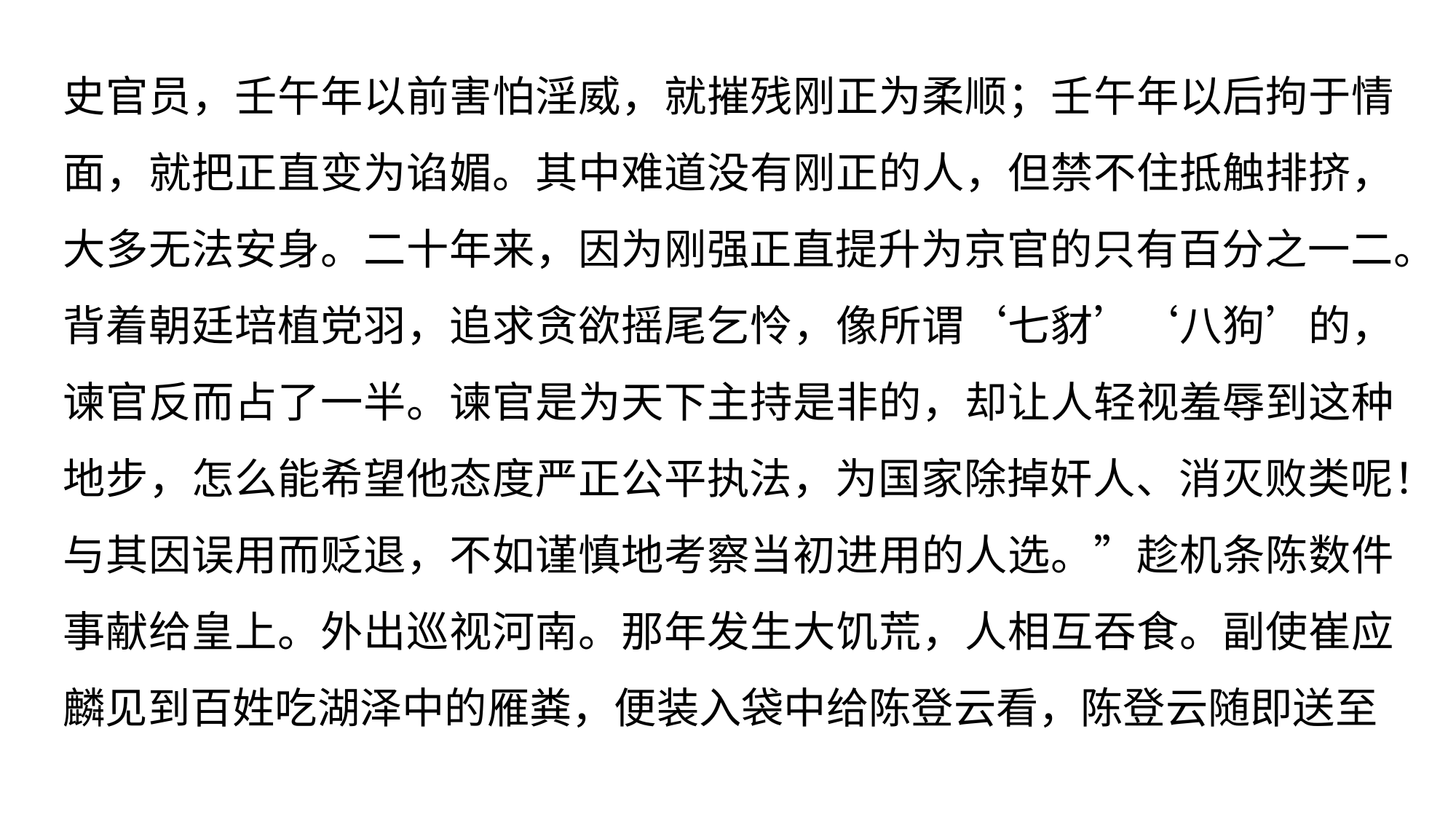

史官员，壬午年以前害怕淫威，就摧残刚正为柔顺；壬午年以后拘于情面，就把正直变为谄媚。其中难道没有刚正的人，但禁不住抵触排挤，大多无法安身。二十年来，因为刚强正直提升为京官的只有百分之一二。背着朝廷培植党羽，追求贪欲摇尾乞怜，像所谓‘七豺’‘八狗’的，谏官反而占了一半。谏官是为天下主持是非的，却让人轻视羞辱到这种地步，怎么能希望他态度严正公平执法，为国家除掉奸人、消灭败类呢！与其因误用而贬退，不如谨慎地考察当初进用的人选。”趁机条陈数件事献给皇上。外出巡视河南。那年发生大饥荒，人相互吞食。副使崔应麟见到百姓吃湖泽中的雁粪，便装入袋中给陈登云看，陈登云随即送至